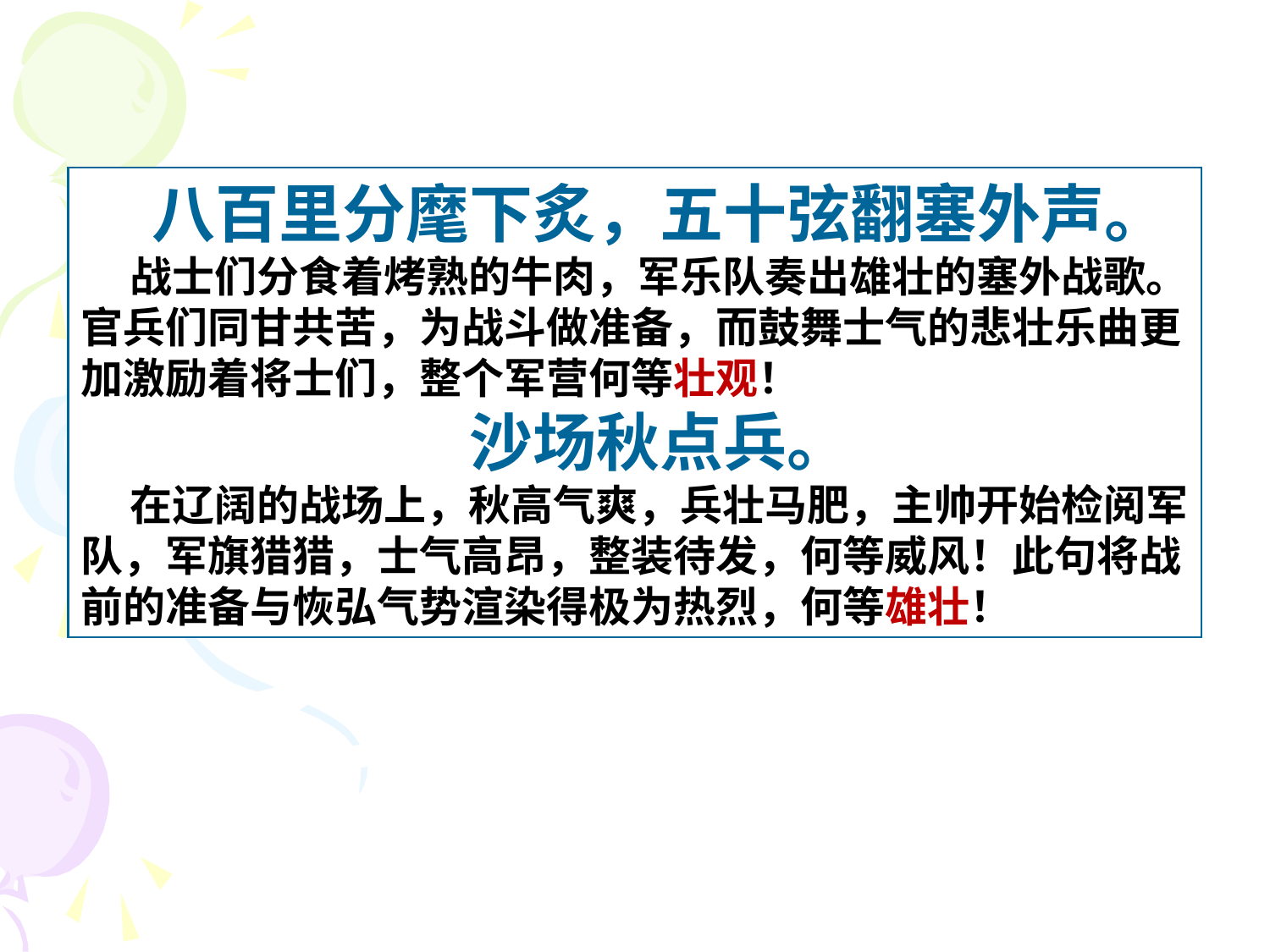

八百里分麾下炙，五十弦翻塞外声。
战士们分食着烤熟的牛肉，军乐队奏出雄壮的塞外战歌。官兵们同甘共苦，为战斗做准备，而鼓舞士气的悲壮乐曲更加激励着将士们，整个军营何等壮观！
沙场秋点兵。
在辽阔的战场上，秋高气爽，兵壮马肥，主帅开始检阅军队，军旗猎猎，士气高昂，整装待发，何等威风！此句将战前的准备与恢弘气势渲染得极为热烈，何等雄壮！